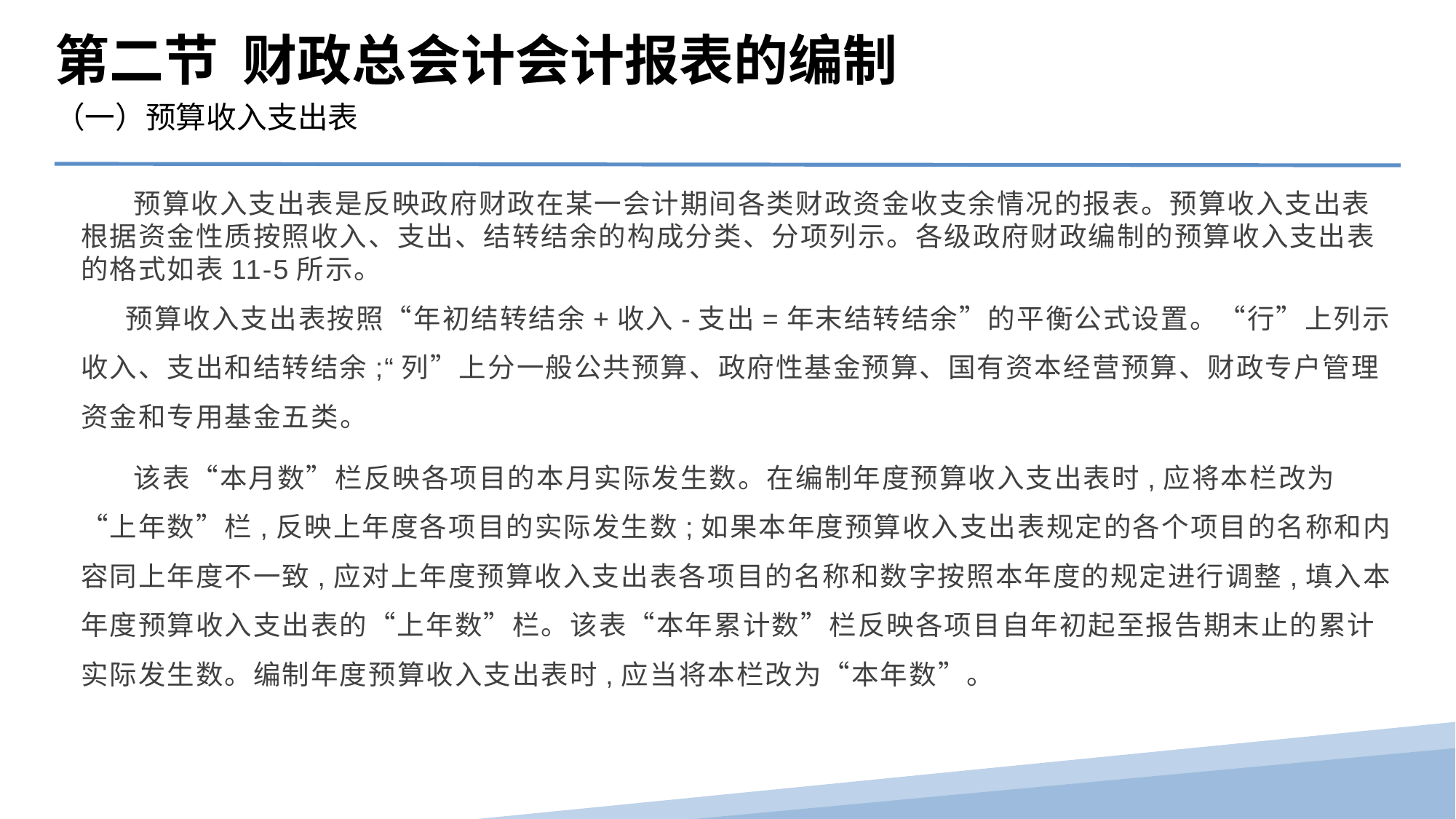

第二节  财政总会计会计报表的编制
（一）预算收入支出表
      预算收入支出表是反映政府财政在某一会计期间各类财政资金收支余情况的报表。预算收入支出表根据资金性质按照收入、支出、结转结余的构成分类、分项列示。各级政府财政编制的预算收入支出表的格式如表11-5所示。
     预算收入支出表按照“年初结转结余+收入-支出=年末结转结余”的平衡公式设置。“行”上列示收入、支出和结转结余;“列”上分一般公共预算、政府性基金预算、国有资本经营预算、财政专户管理资金和专用基金五类。
      该表“本月数”栏反映各项目的本月实际发生数。在编制年度预算收入支出表时,应将本栏改为“上年数”栏,反映上年度各项目的实际发生数;如果本年度预算收入支出表规定的各个项目的名称和内容同上年度不一致,应对上年度预算收入支出表各项目的名称和数字按照本年度的规定进行调整,填入本年度预算收入支出表的“上年数”栏。该表“本年累计数”栏反映各项目自年初起至报告期末止的累计实际发生数。编制年度预算收入支出表时,应当将本栏改为“本年数”。